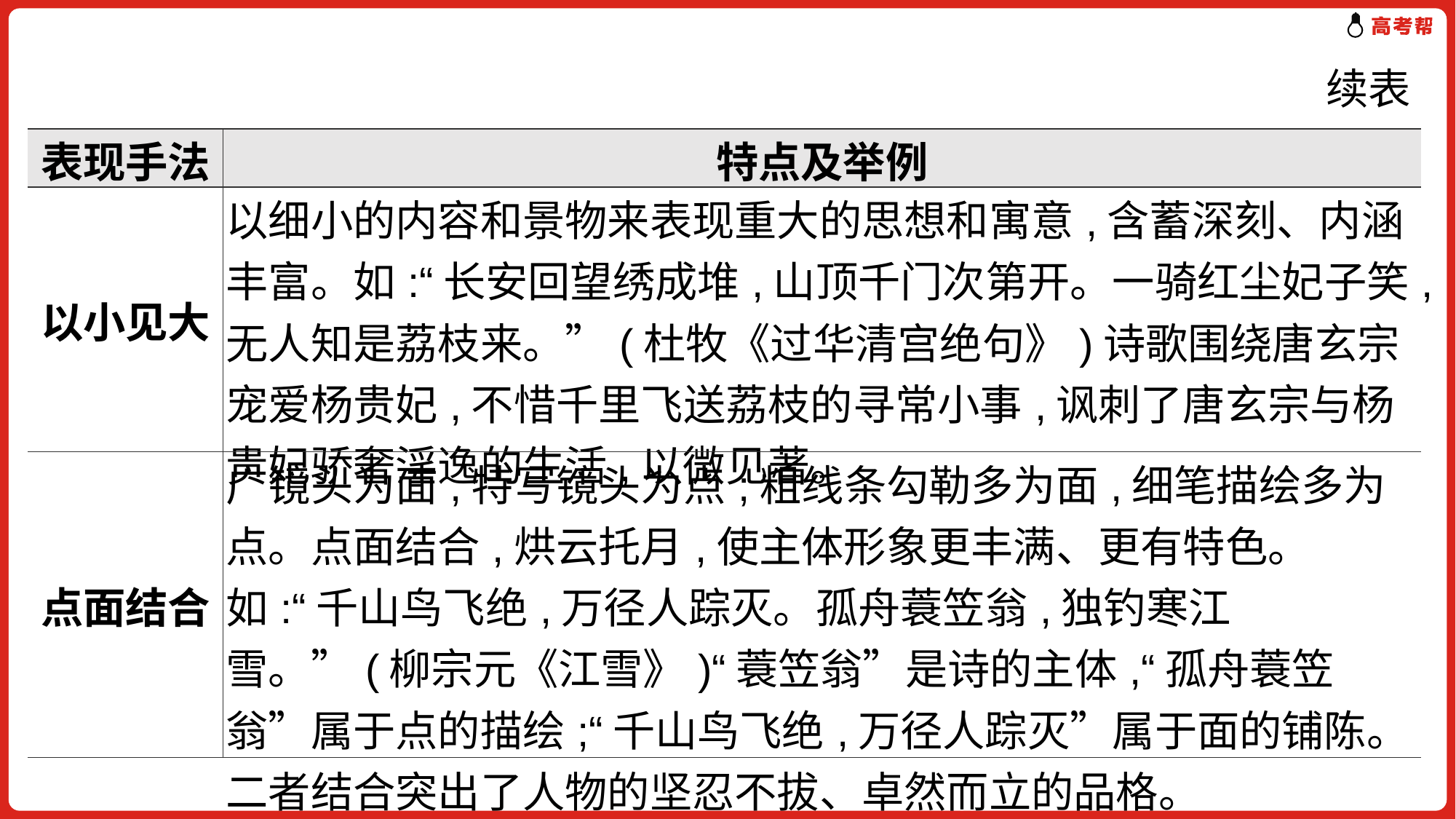

续表
| 表现手法 | 特点及举例 |
| --- | --- |
| 以小见大 | 以细小的内容和景物来表现重大的思想和寓意,含蓄深刻、内涵丰富。如:“长安回望绣成堆,山顶千门次第开。一骑红尘妃子笑,无人知是荔枝来。”(杜牧《过华清宫绝句》)诗歌围绕唐玄宗宠爱杨贵妃,不惜千里飞送荔枝的寻常小事,讽刺了唐玄宗与杨贵妃骄奢淫逸的生活,以微见著。 |
| 点面结合 | 广镜头为面,特写镜头为点;粗线条勾勒多为面,细笔描绘多为点。点面结合,烘云托月,使主体形象更丰满、更有特色。如:“千山鸟飞绝,万径人踪灭。孤舟蓑笠翁,独钓寒江雪。”(柳宗元《江雪》)“蓑笠翁”是诗的主体,“孤舟蓑笠翁”属于点的描绘;“千山鸟飞绝,万径人踪灭”属于面的铺陈。二者结合突出了人物的坚忍不拔、卓然而立的品格。 |